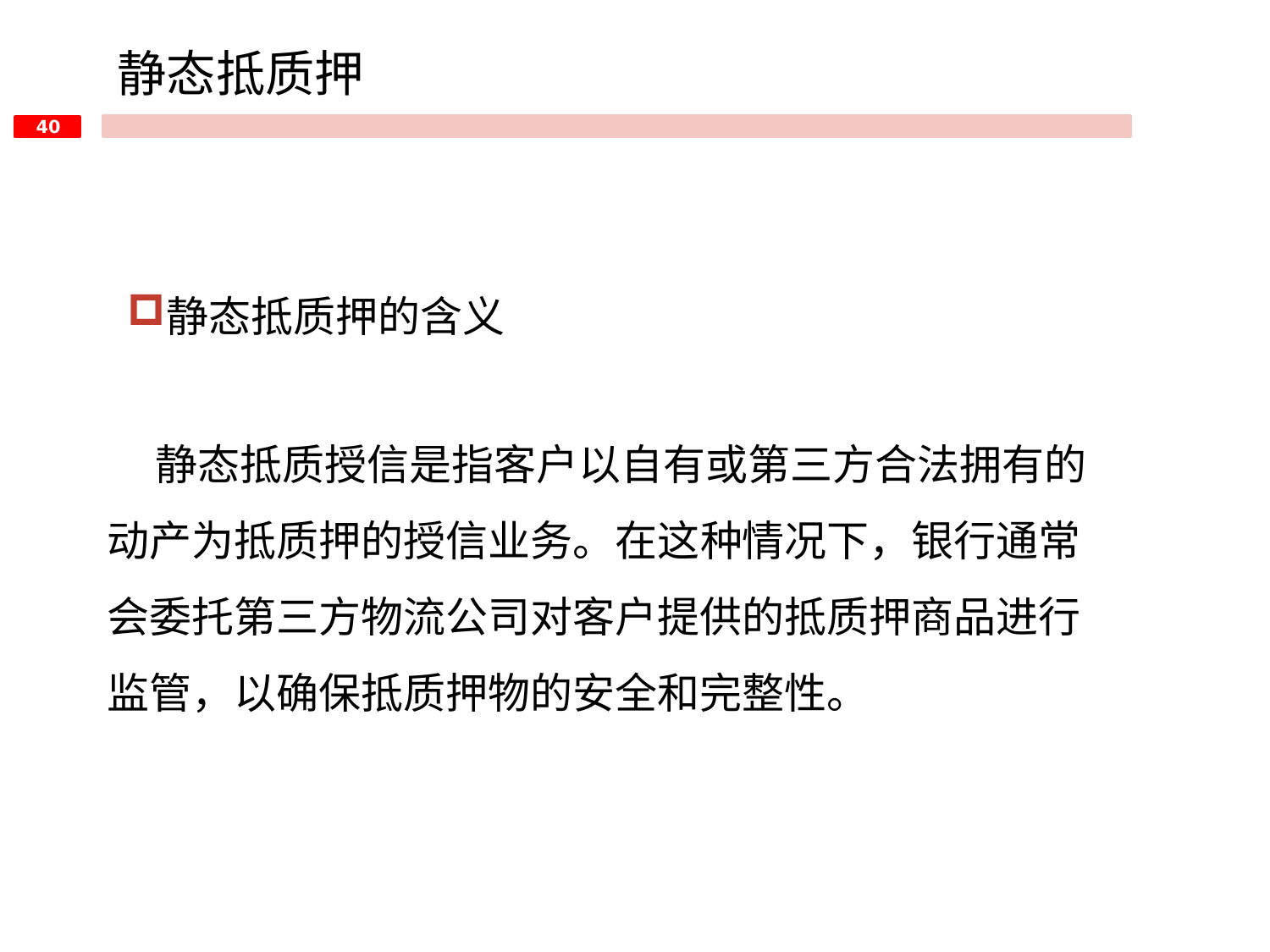

静态抵质押
40
静态抵质押的含义
    静态抵质授信是指客户以自有或第三方合法拥有的动产为抵质押的授信业务。在这种情况下，银行通常会委托第三方物流公司对客户提供的抵质押商品进行监管，以确保抵质押物的安全和完整性。